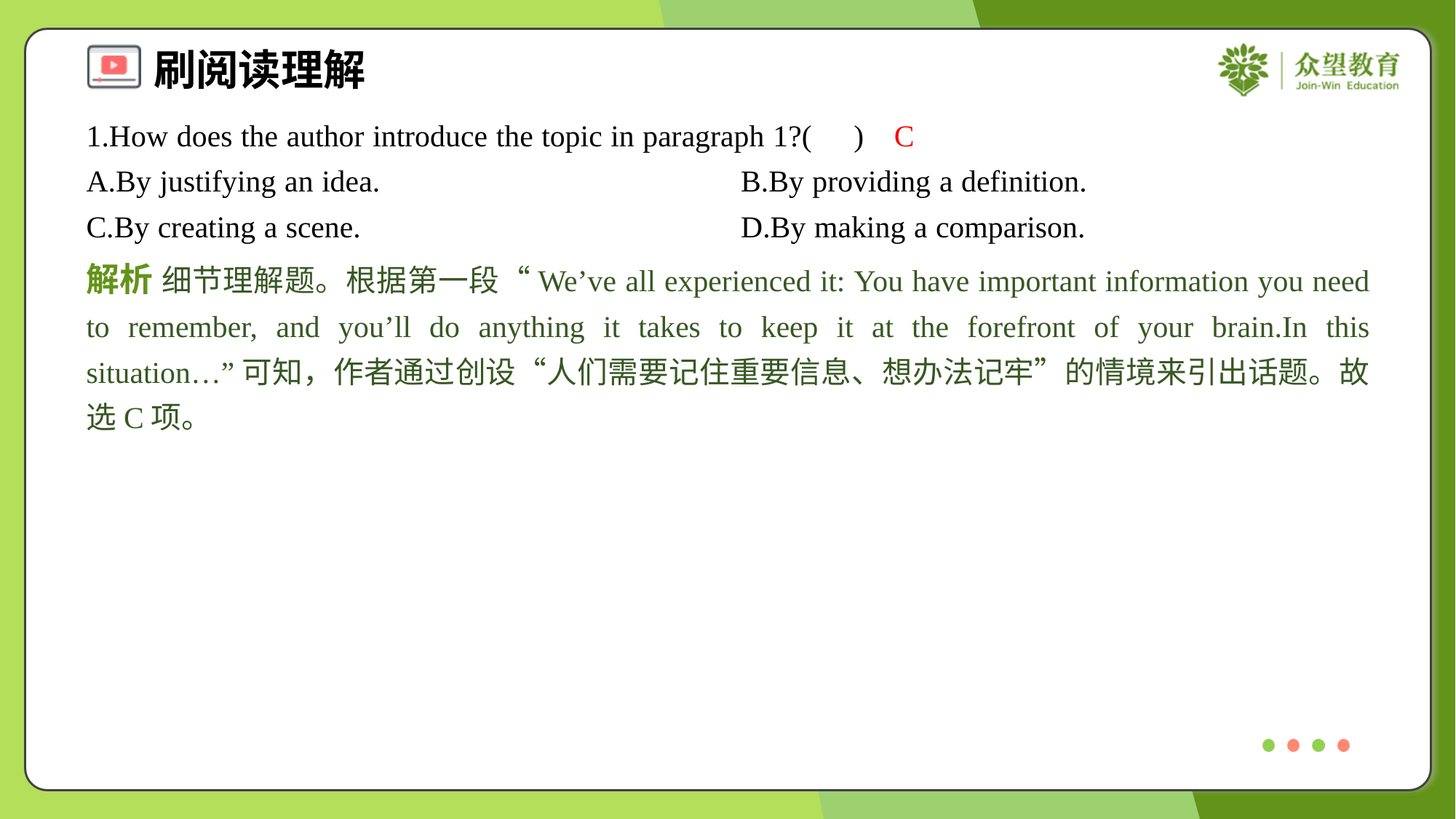

1.How does the author introduce the topic in paragraph 1?(     )
C
A.By justifying an idea.	B.By providing a definition.
C.By creating a scene.	D.By making a comparison.
解析 细节理解题。根据第一段“We’ve all experienced it: You have important information you need to remember, and you’ll do anything it takes to keep it at the forefront of your brain.In this situation…”可知，作者通过创设“人们需要记住重要信息、想办法记牢”的情境来引出话题。故选C项。